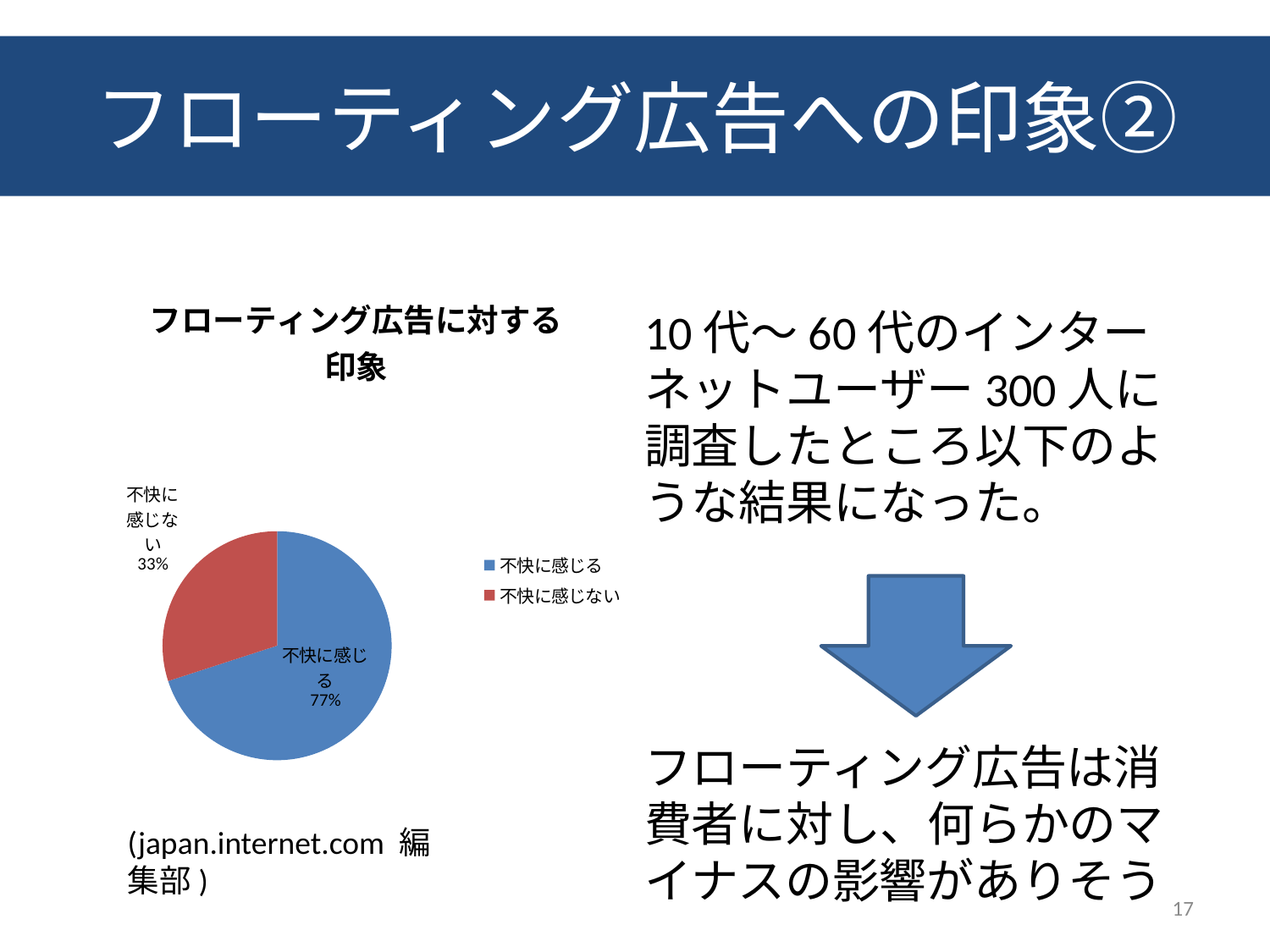

フローティング広告への印象②
#

### Chart: フローティング広告に対する印象

| Category |  |
|---|---|
| 不快に感じる | 77.0 |
| 不快に感じない | 33.0 |
10代〜60代のインターネットユーザー300人に調査したところ以下のような結果になった。

フローティング広告は消費者に対し、何らかのマイナスの影響がありそう

(japan.internet.com 編集部)
17